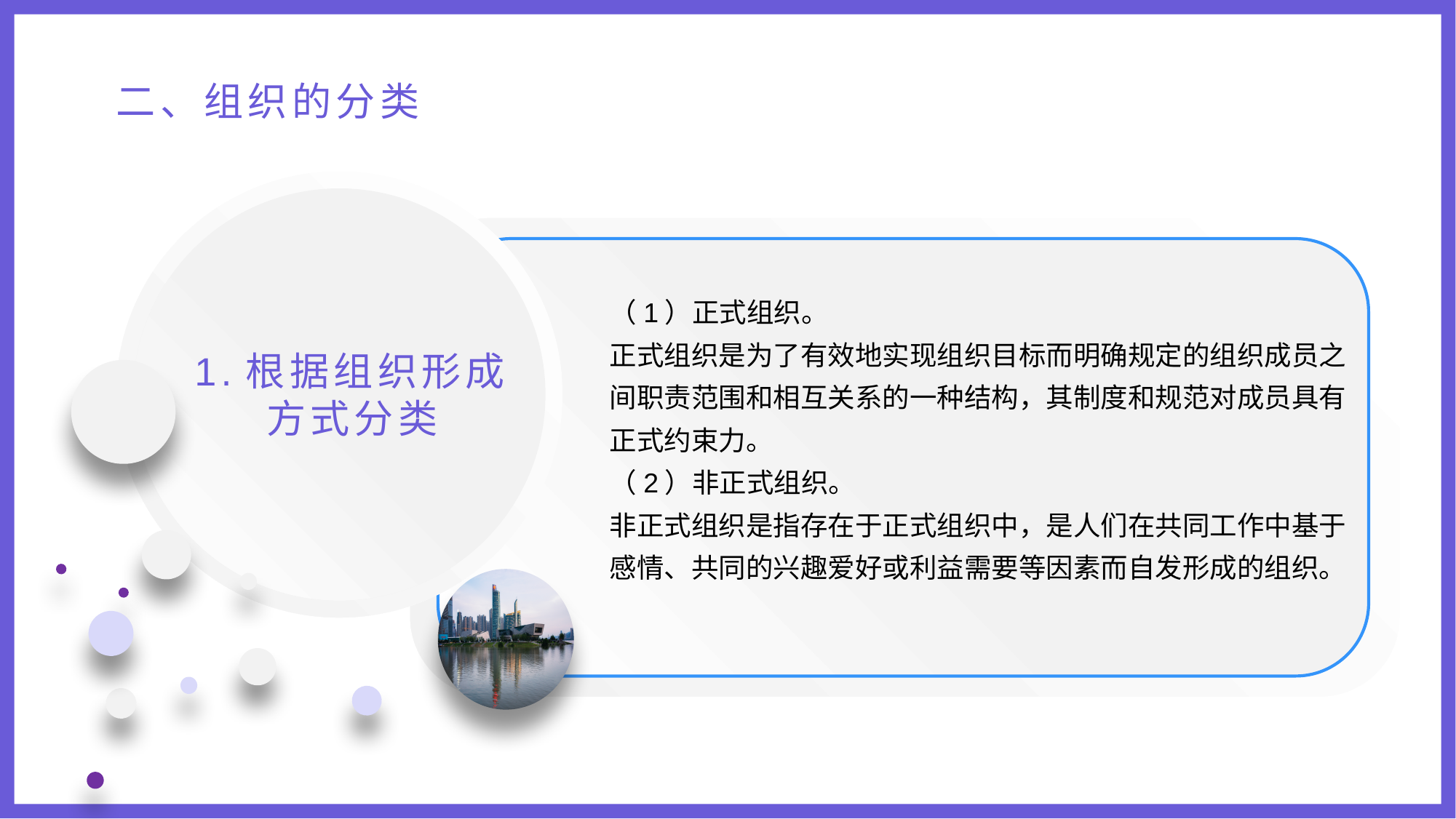

二、组织的分类

（1）正式组织。
正式组织是为了有效地实现组织目标而明确规定的组织成员之间职责范围和相互关系的一种结构，其制度和规范对成员具有正式约束力。
（2）非正式组织。
非正式组织是指存在于正式组织中，是人们在共同工作中基于感情、共同的兴趣爱好或利益需要等因素而自发形成的组织。
1.根据组织形成方式分类